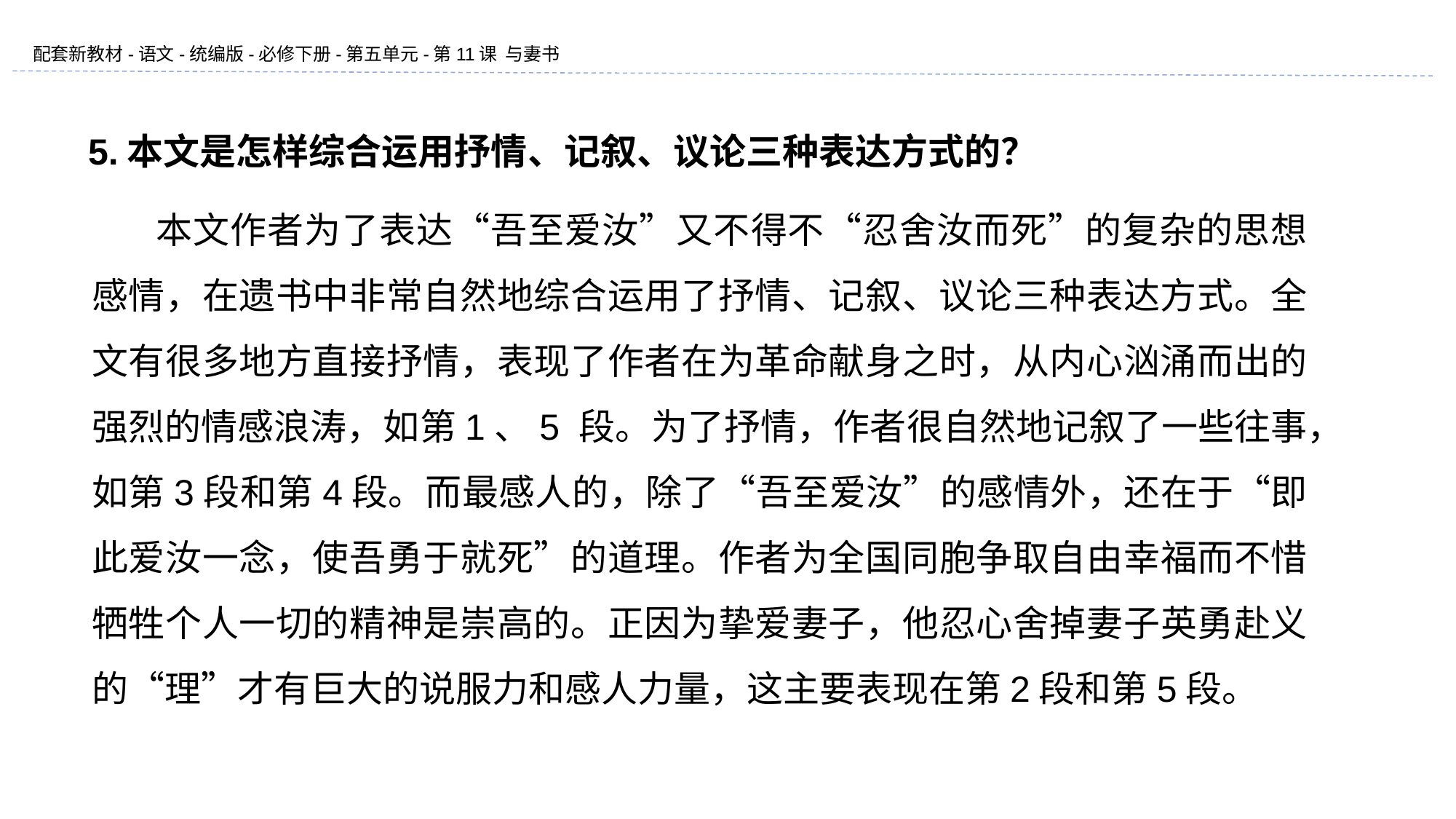

5.本文是怎样综合运用抒情、记叙、议论三种表达方式的？
本文作者为了表达“吾至爱汝”又不得不“忍舍汝而死”的复杂的思想感情，在遗书中非常自然地综合运用了抒情、记叙、议论三种表达方式。全文有很多地方直接抒情，表现了作者在为革命献身之时，从内心汹涌而出的强烈的情感浪涛，如第1、5 段。为了抒情，作者很自然地记叙了一些往事，如第3段和第4段。而最感人的，除了“吾至爱汝”的感情外，还在于“即此爱汝一念，使吾勇于就死”的道理。作者为全国同胞争取自由幸福而不惜牺牲个人一切的精神是崇高的。正因为挚爱妻子，他忍心舍掉妻子英勇赴义的“理”才有巨大的说服力和感人力量，这主要表现在第2段和第5段。